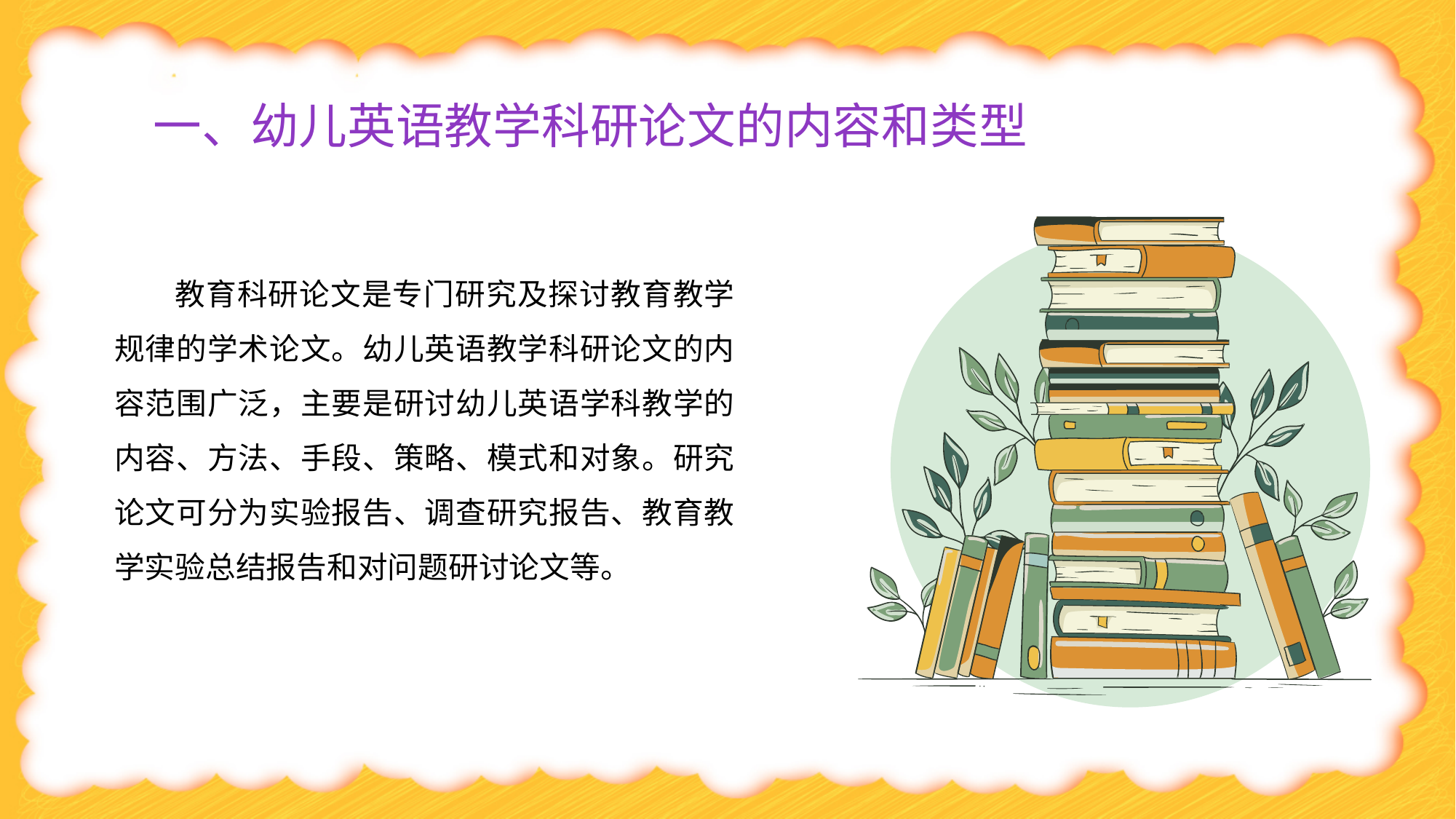

# 一、幼儿英语教学科研论文的内容和类型

教育科研论文是专门研究及探讨教育教学规律的学术论文。幼儿英语教学科研论文的内容范围广泛，主要是研讨幼儿英语学科教学的内容、方法、手段、策略、模式和对象。研究论文可分为实验报告、调查研究报告、教育教学实验总结报告和对问题研讨论文等。